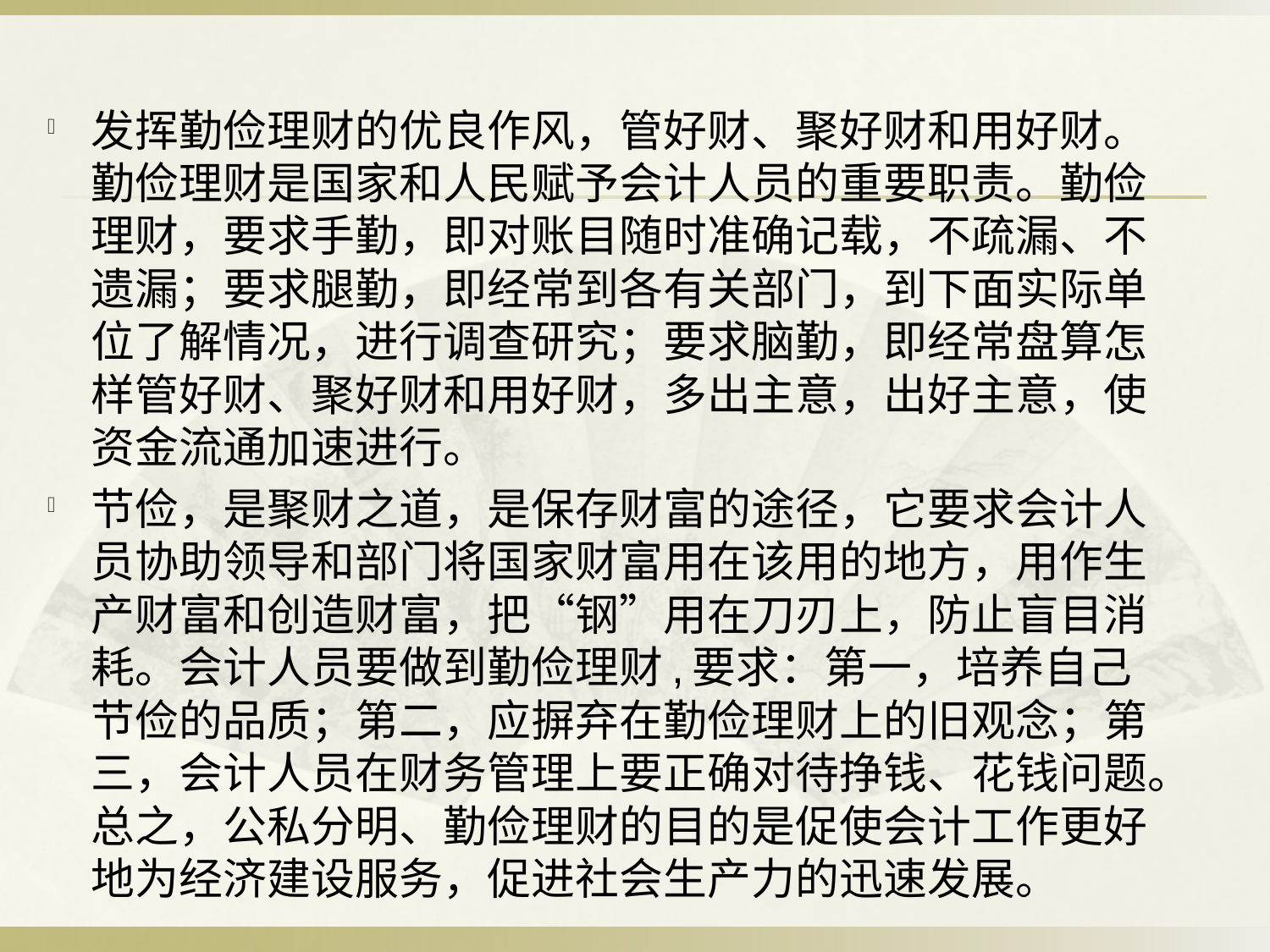

发挥勤俭理财的优良作风，管好财、聚好财和用好财。勤俭理财是国家和人民赋予会计人员的重要职责。勤俭理财，要求手勤，即对账目随时准确记载，不疏漏、不遗漏；要求腿勤，即经常到各有关部门，到下面实际单位了解情况，进行调查研究；要求脑勤，即经常盘算怎样管好财、聚好财和用好财，多出主意，出好主意，使资金流通加速进行。
节俭，是聚财之道，是保存财富的途径，它要求会计人员协助领导和部门将国家财富用在该用的地方，用作生产财富和创造财富，把“钢”用在刀刃上，防止盲目消耗。会计人员要做到勤俭理财,要求：第一，培养自己节俭的品质；第二，应摒弃在勤俭理财上的旧观念；第三，会计人员在财务管理上要正确对待挣钱、花钱问题。总之，公私分明、勤俭理财的目的是促使会计工作更好地为经济建设服务，促进社会生产力的迅速发展。